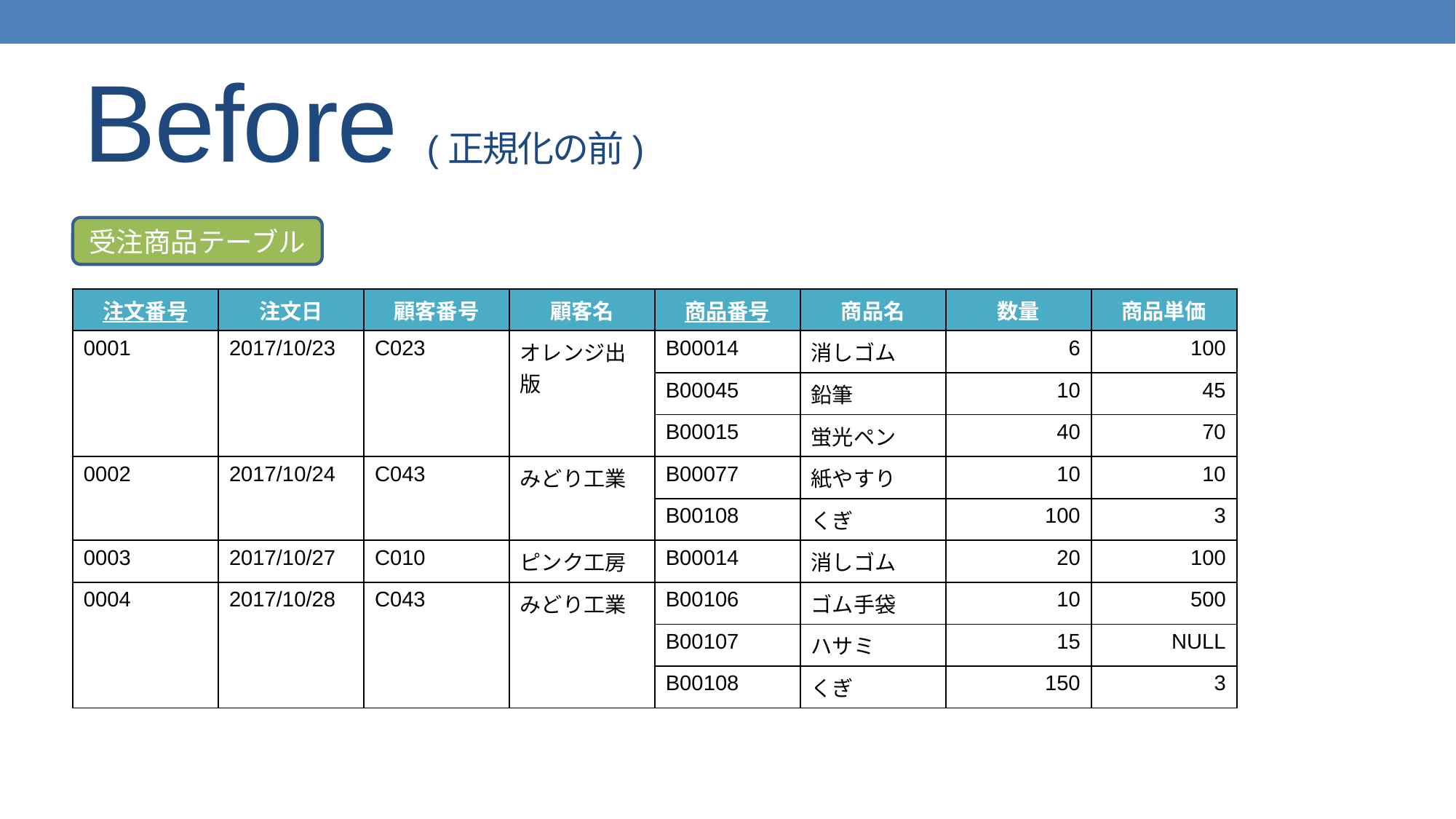

# Before (正規化の前)
受注商品テーブル
| 注文番号 | 注文日 | 顧客番号 | 顧客名 | 商品番号 | 商品名 | 数量 | 商品単価 |
| --- | --- | --- | --- | --- | --- | --- | --- |
| 0001 | 2017/10/23 | C023 | オレンジ出版 | B00014 | 消しゴム | 6 | 100 |
|  |  |  |  | B00045 | 鉛筆 | 10 | 45 |
|  |  |  |  | B00015 | 蛍光ペン | 40 | 70 |
| 0002 | 2017/10/24 | C043 | みどり工業 | B00077 | 紙やすり | 10 | 10 |
|  |  |  |  | B00108 | くぎ | 100 | 3 |
| 0003 | 2017/10/27 | C010 | ピンク工房 | B00014 | 消しゴム | 20 | 100 |
| 0004 | 2017/10/28 | C043 | みどり工業 | B00106 | ゴム手袋 | 10 | 500 |
|  |  |  |  | B00107 | ハサミ | 15 | NULL |
|  |  |  |  | B00108 | くぎ | 150 | 3 |